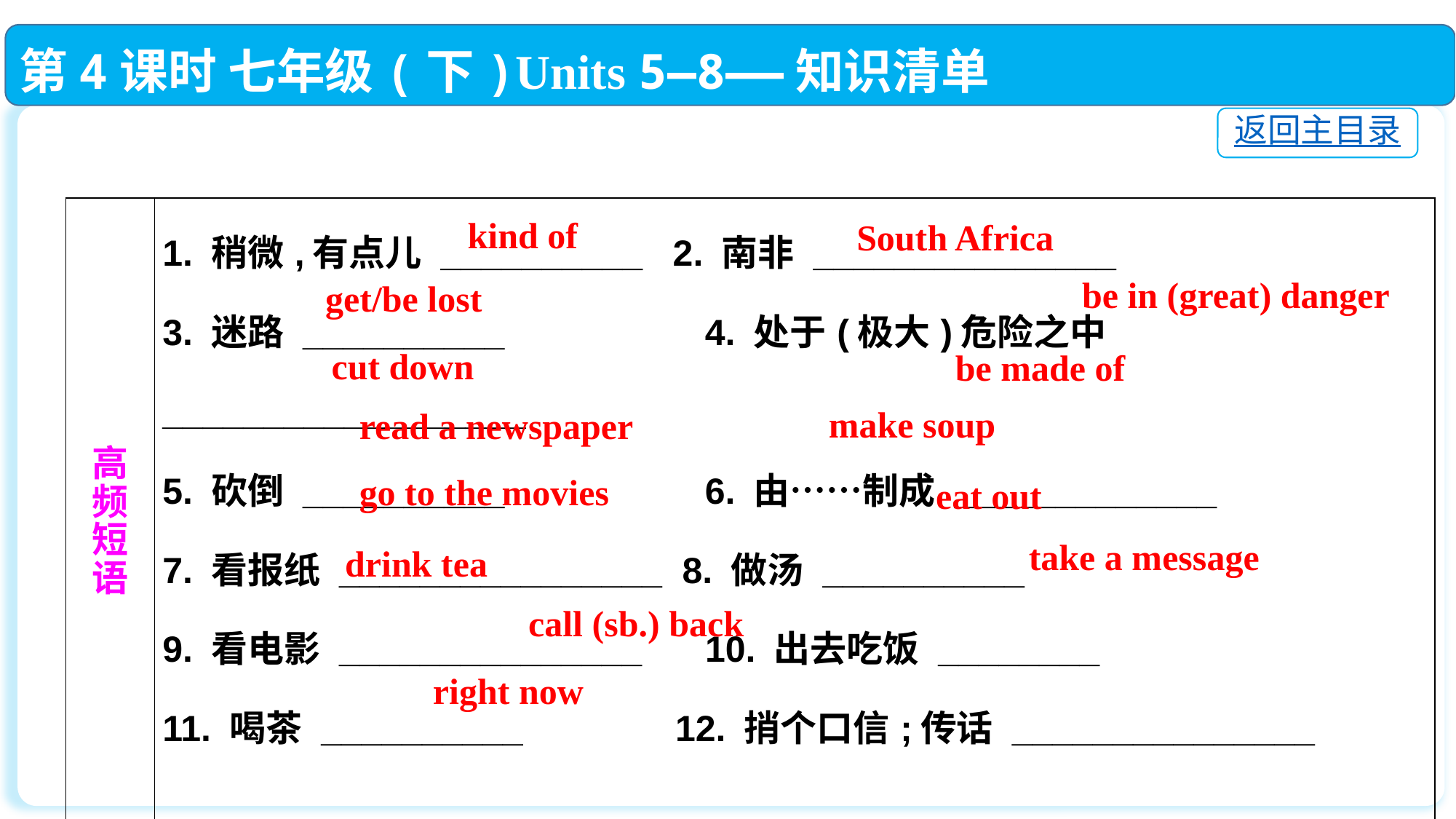

第4课时 七年级(下)Units 5—8——知识清单

返回主目录
| 高 频 短 语 | 1. 稍微,有点儿 \_\_\_\_\_\_\_\_\_\_ 2. 南非 \_\_\_\_\_\_\_\_\_\_\_\_\_\_\_ 　　　　　　　 3. 迷路 \_\_\_\_\_\_\_\_\_\_　　　　　4. 处于(极大)危险之中 \_\_\_\_\_\_\_\_\_\_\_\_\_\_\_\_\_\_　　　　　　　 5. 砍倒 \_\_\_\_\_\_\_\_\_\_　　　　　6. 由……制成 \_\_\_\_\_\_\_\_\_\_\_\_\_　　　　　 7. 看报纸 \_\_\_\_\_\_\_\_\_\_\_\_\_\_\_\_ 8. 做汤 \_\_\_\_\_\_\_\_\_\_　　　　　　　 9. 看电影 \_\_\_\_\_\_\_\_\_\_\_\_\_\_\_　 10. 出去吃饭 \_\_\_\_\_\_\_\_　　　　　　　 11. 喝茶 \_\_\_\_\_\_\_\_\_\_　　　 12. 捎个口信;传话 \_\_\_\_\_\_\_\_\_\_\_\_\_\_\_　　　　　　　 13. (给某人)回电话 \_\_\_\_\_\_\_\_\_\_\_\_\_\_\_　 14. 立刻,马上 \_\_\_\_\_\_\_\_\_\_ |
| --- | --- |
 kind of
 South Africa
be in (great) danger
get/be lost
cut down
be made of
make soup
read a newspaper
go to the movies
eat out
take a message
drink tea
call (sb.) back
right now